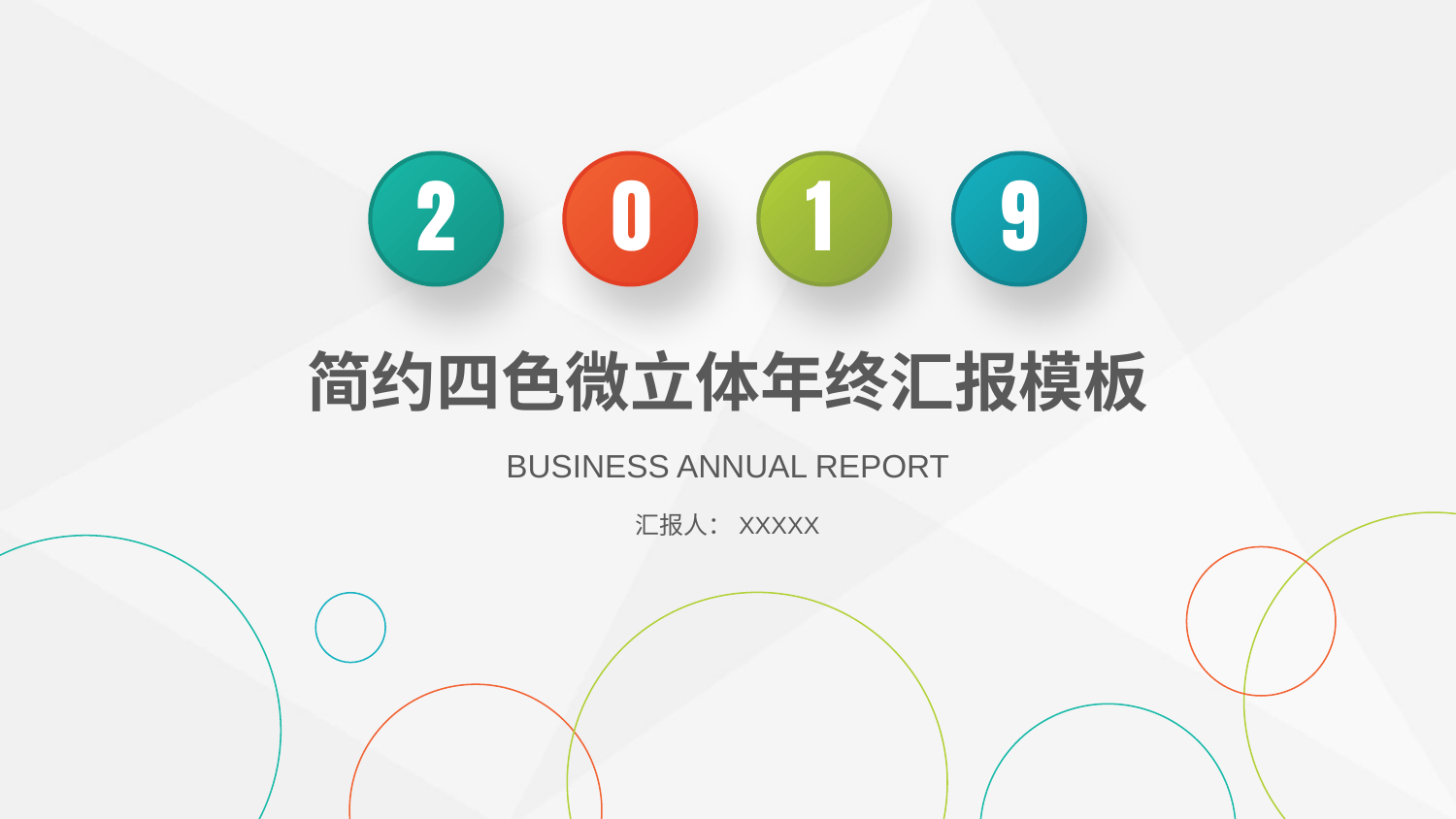

2
0
1
9
简约四色微立体年终汇报模板
BUSINESS ANNUAL REPORT
汇报人：XXXXX